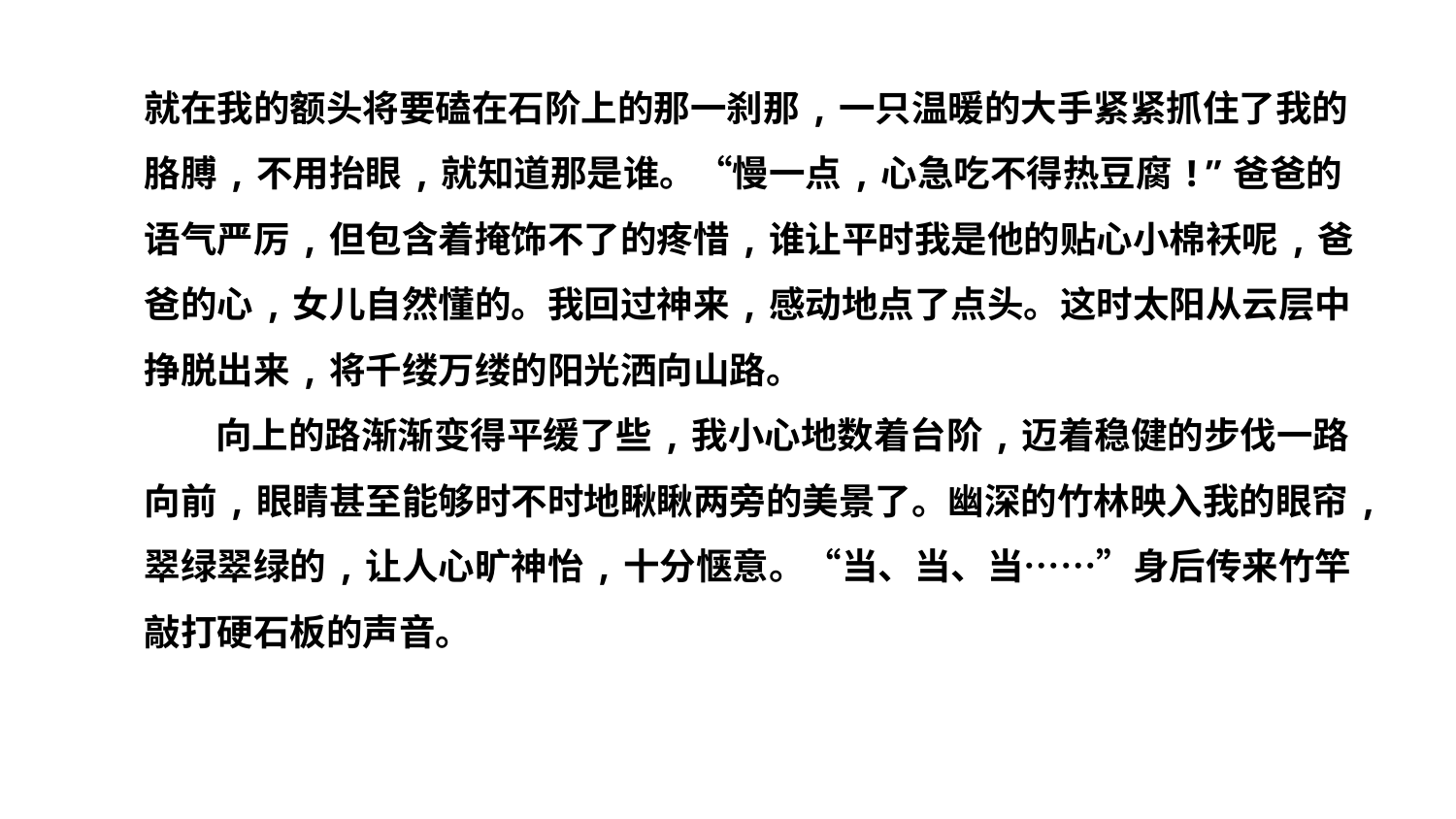

就在我的额头将要磕在石阶上的那一刹那,一只温暖的大手紧紧抓住了我的胳膊,不用抬眼,就知道那是谁。“慢一点,心急吃不得热豆腐!”爸爸的语气严厉,但包含着掩饰不了的疼惜,谁让平时我是他的贴心小棉袄呢,爸爸的心,女儿自然懂的。我回过神来,感动地点了点头。这时太阳从云层中挣脱出来,将千缕万缕的阳光洒向山路。
向上的路渐渐变得平缓了些,我小心地数着台阶,迈着稳健的步伐一路向前,眼睛甚至能够时不时地瞅瞅两旁的美景了。幽深的竹林映入我的眼帘,翠绿翠绿的,让人心旷神怡,十分惬意。“当、当、当……”身后传来竹竿敲打硬石板的声音。